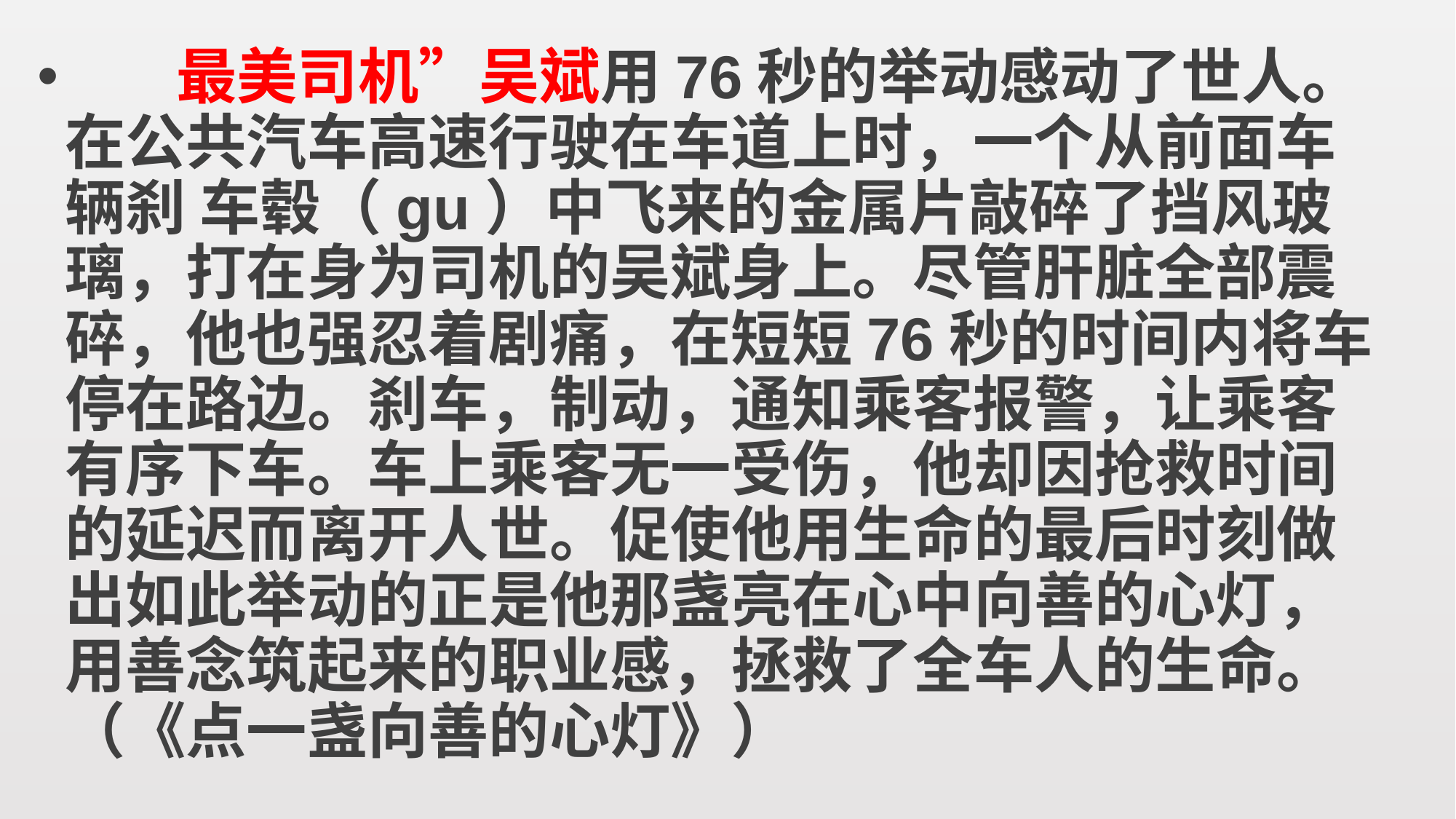

最美司机”吴斌用76秒的举动感动了世人。在公共汽车高速行驶在车道上时，一个从前面车辆刹 车毂（gu）中飞来的金属片敲碎了挡风玻璃，打在身为司机的吴斌身上。尽管肝脏全部震碎，他也强忍着剧痛，在短短76秒的时间内将车停在路边。刹车，制动，通知乘客报警，让乘客有序下车。车上乘客无一受伤，他却因抢救时间的延迟而离开人世。促使他用生命的最后时刻做出如此举动的正是他那盏亮在心中向善的心灯，用善念筑起来的职业感，拯救了全车人的生命。（《点一盏向善的心灯》）